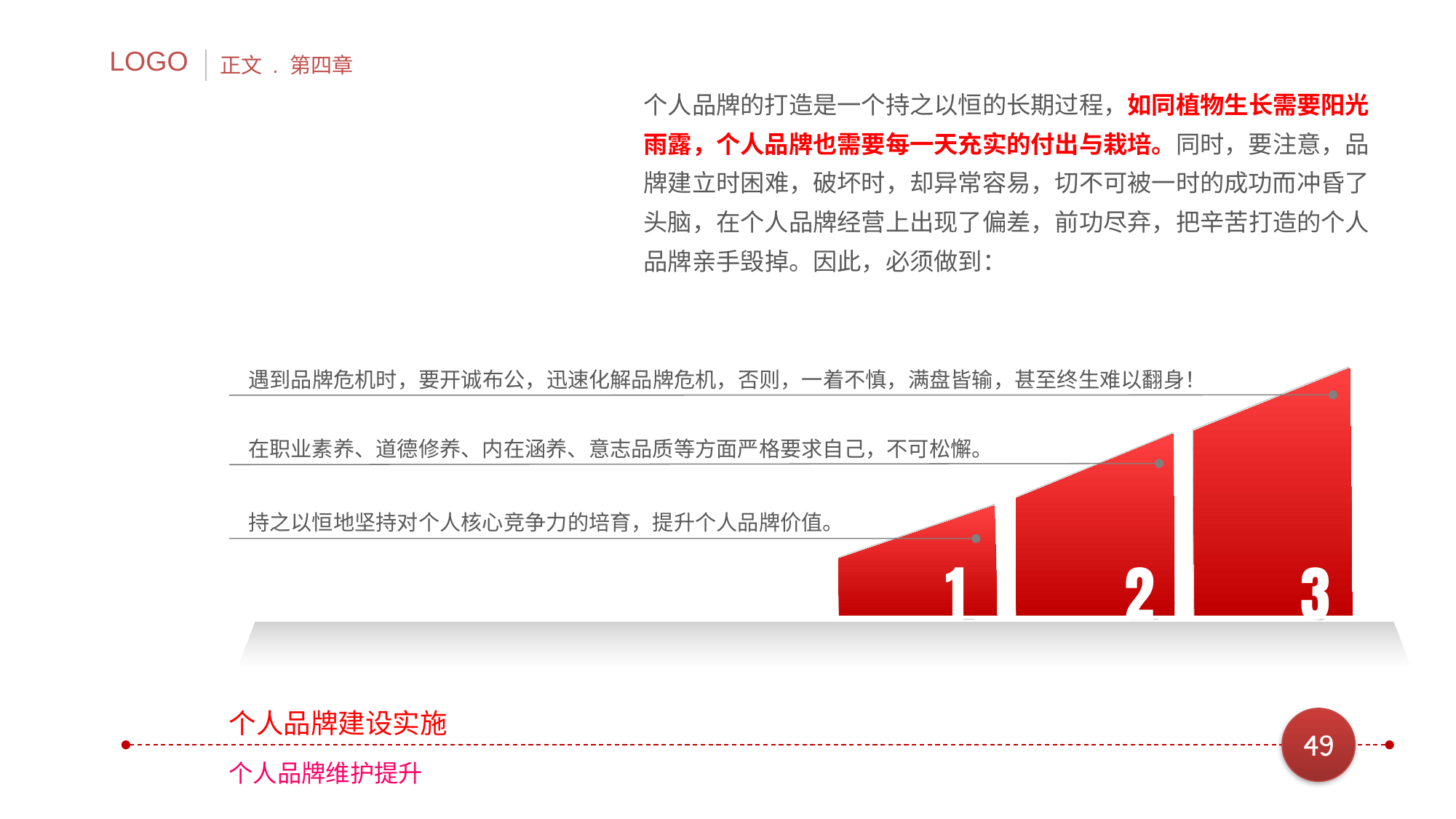

个人品牌的打造是一个持之以恒的长期过程，如同植物生长需要阳光雨露，个人品牌也需要每一天充实的付出与栽培。同时，要注意，品牌建立时困难，破坏时，却异常容易，切不可被一时的成功而冲昏了头脑，在个人品牌经营上出现了偏差，前功尽弃，把辛苦打造的个人品牌亲手毁掉。因此，必须做到：
遇到品牌危机时，要开诚布公，迅速化解品牌危机，否则，一着不慎，满盘皆输，甚至终生难以翻身！

3

3
在职业素养、道德修养、内在涵养、意志品质等方面严格要求自己，不可松懈。

2

2
持之以恒地坚持对个人核心竞争力的培育，提升个人品牌价值。

1

1

个人品牌维护提升